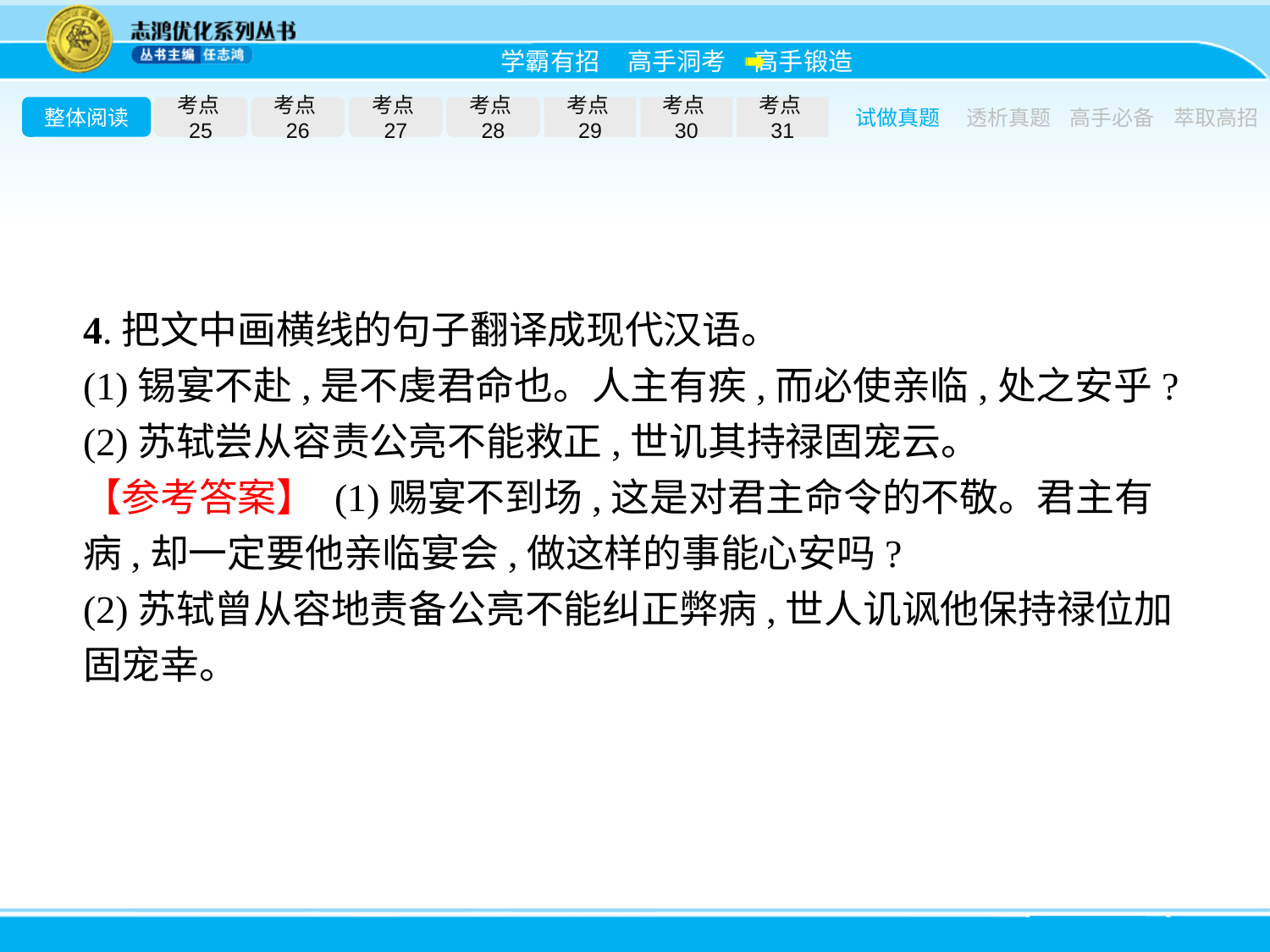

整体阅读
考点25
考点26
考点27
考点28
考点29
考点30
考点31
试做真题
透析真题
高手必备
萃取高招
4.把文中画横线的句子翻译成现代汉语。
(1)锡宴不赴,是不虔君命也。人主有疾,而必使亲临,处之安乎?
(2)苏轼尝从容责公亮不能救正,世讥其持禄固宠云。
【参考答案】 (1)赐宴不到场,这是对君主命令的不敬。君主有病,却一定要他亲临宴会,做这样的事能心安吗?
(2)苏轼曾从容地责备公亮不能纠正弊病,世人讥讽他保持禄位加固宠幸。